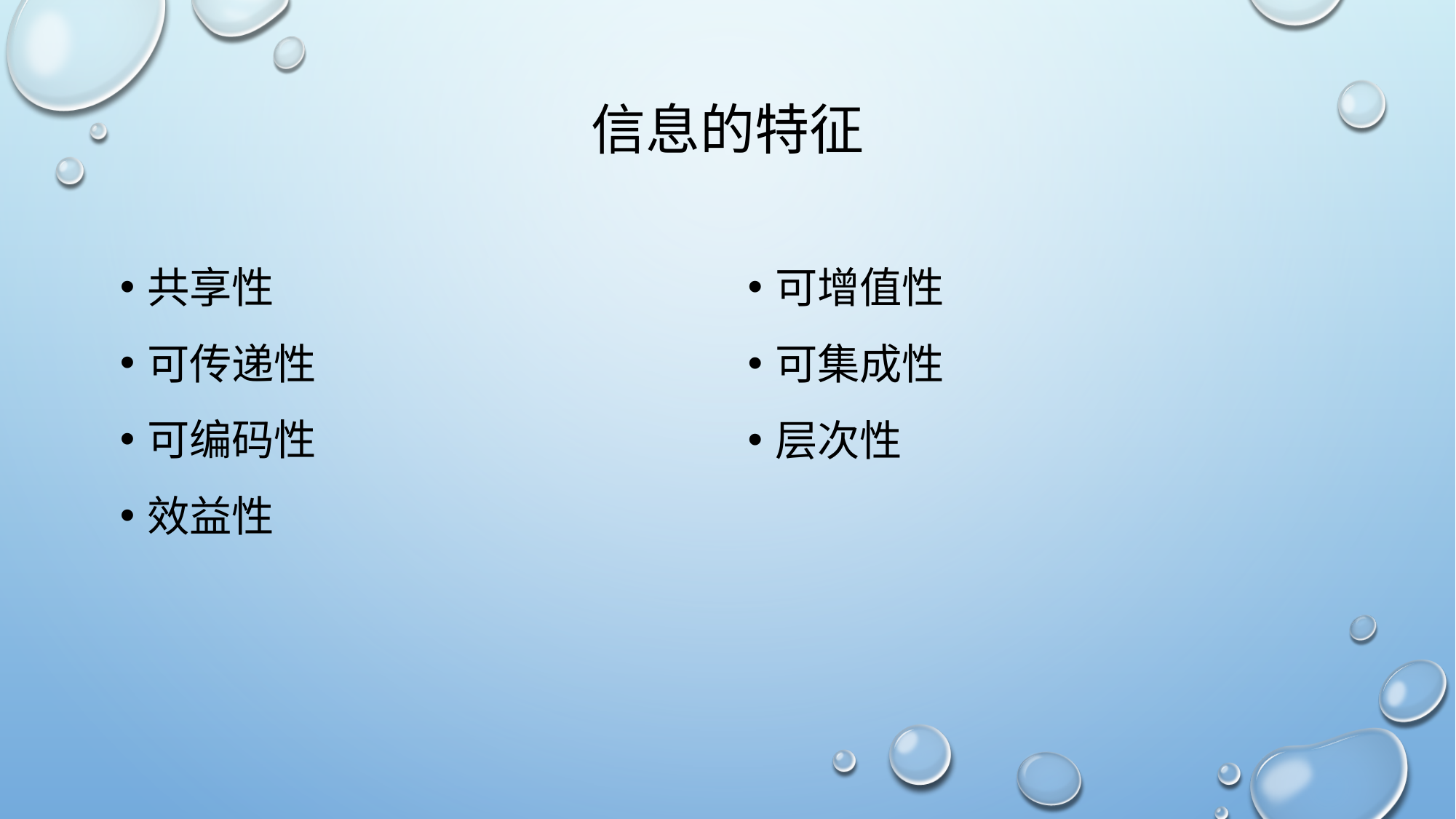

# 信息的特征
共享性
可传递性
可编码性
效益性
可增值性
可集成性
层次性